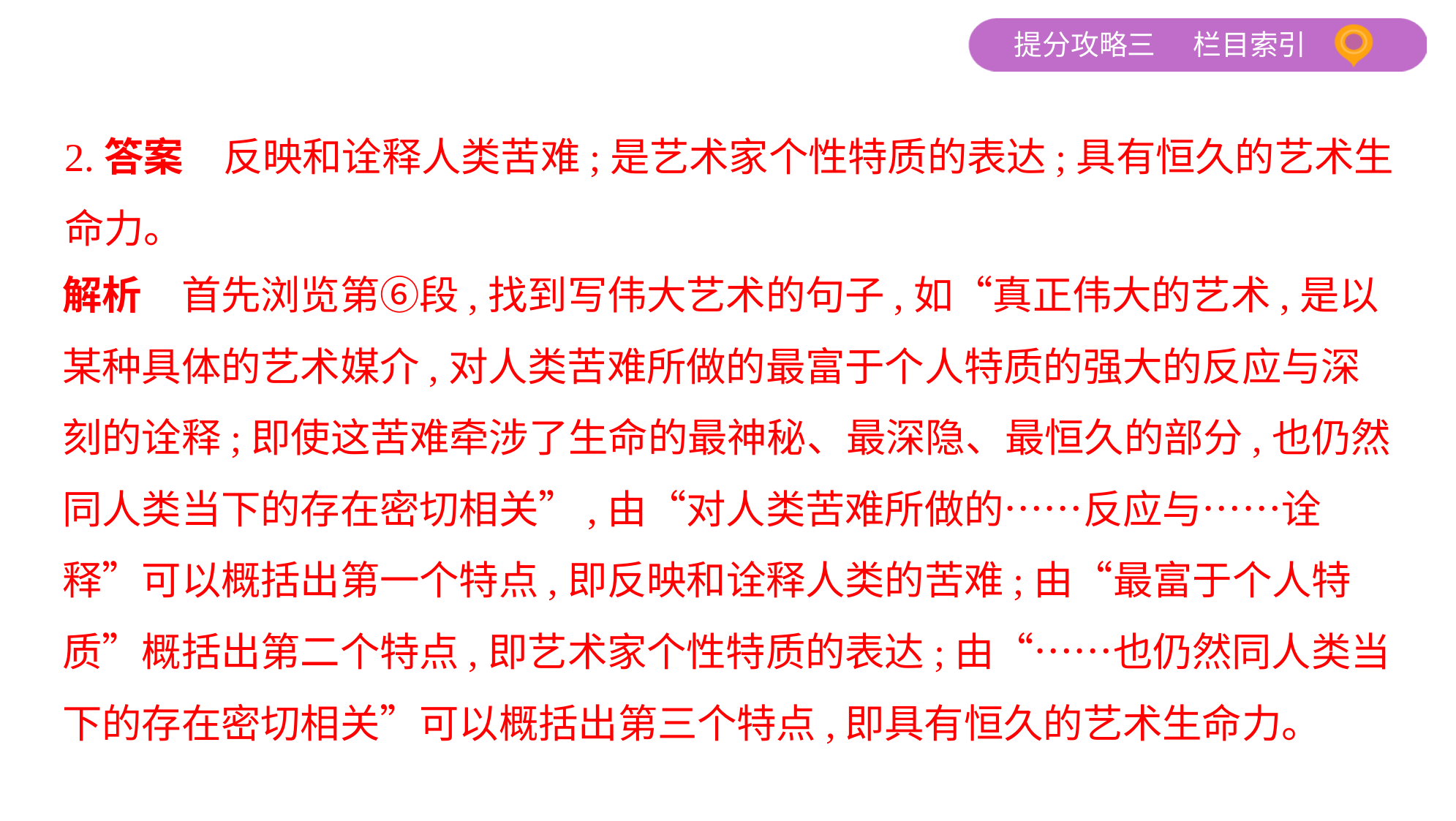

2.答案　反映和诠释人类苦难;是艺术家个性特质的表达;具有恒久的艺术生
命力。
解析　首先浏览第⑥段,找到写伟大艺术的句子,如“真正伟大的艺术,是以
某种具体的艺术媒介,对人类苦难所做的最富于个人特质的强大的反应与深
刻的诠释;即使这苦难牵涉了生命的最神秘、最深隐、最恒久的部分,也仍然
同人类当下的存在密切相关”,由“对人类苦难所做的……反应与……诠
释”可以概括出第一个特点,即反映和诠释人类的苦难;由“最富于个人特
质”概括出第二个特点,即艺术家个性特质的表达;由“……也仍然同人类当
下的存在密切相关”可以概括出第三个特点,即具有恒久的艺术生命力。